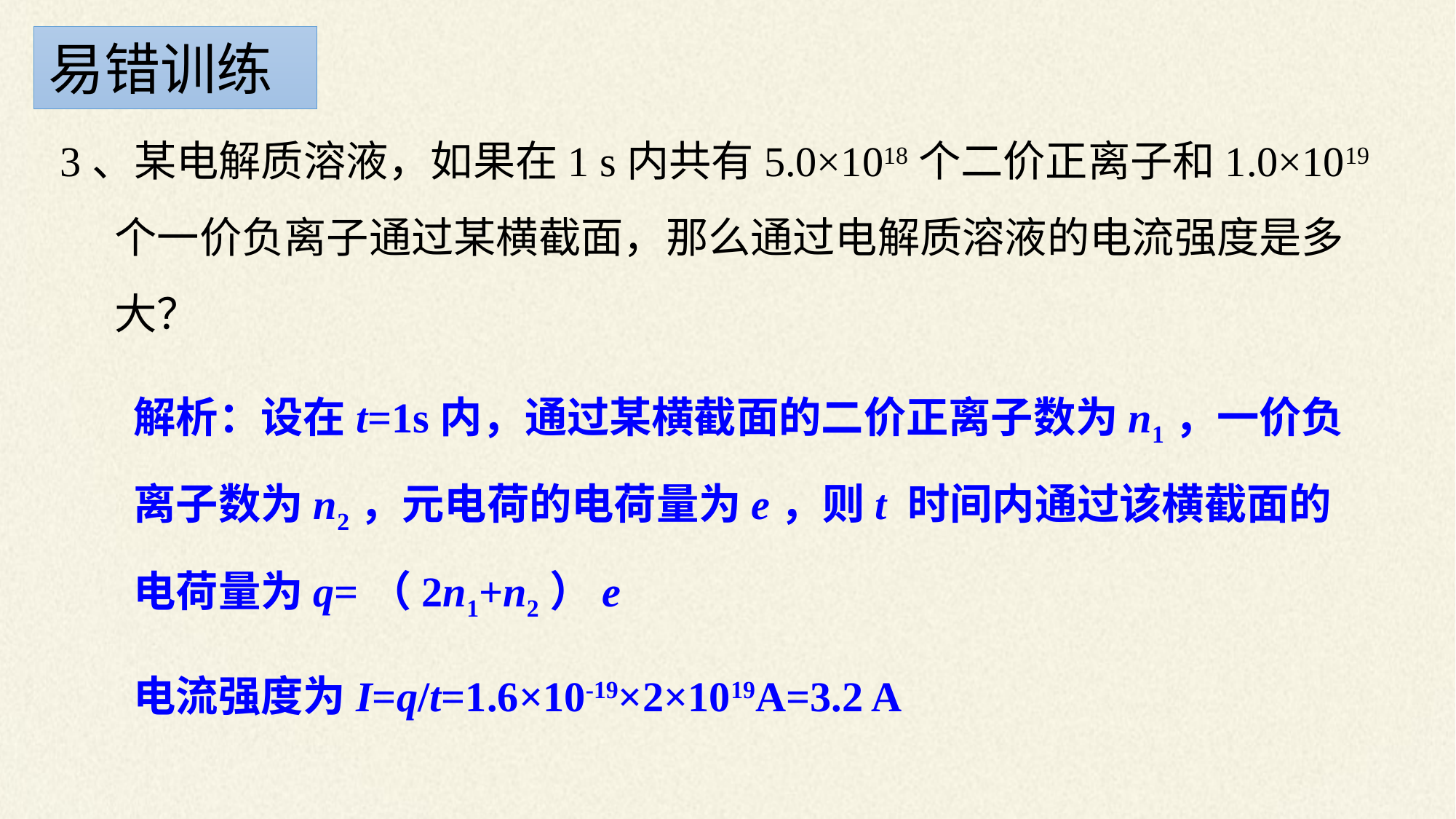

易错训练
3、某电解质溶液，如果在1 s内共有5.0×1018个二价正离子和1.0×1019个一价负离子通过某横截面，那么通过电解质溶液的电流强度是多大？
解析：设在t=1s内，通过某横截面的二价正离子数为n1，一价负离子数为n2，元电荷的电荷量为e，则t 时间内通过该横截面的电荷量为q=（2n1+n2）e
电流强度为I=q/t=1.6×10-19×2×1019A=3.2 A